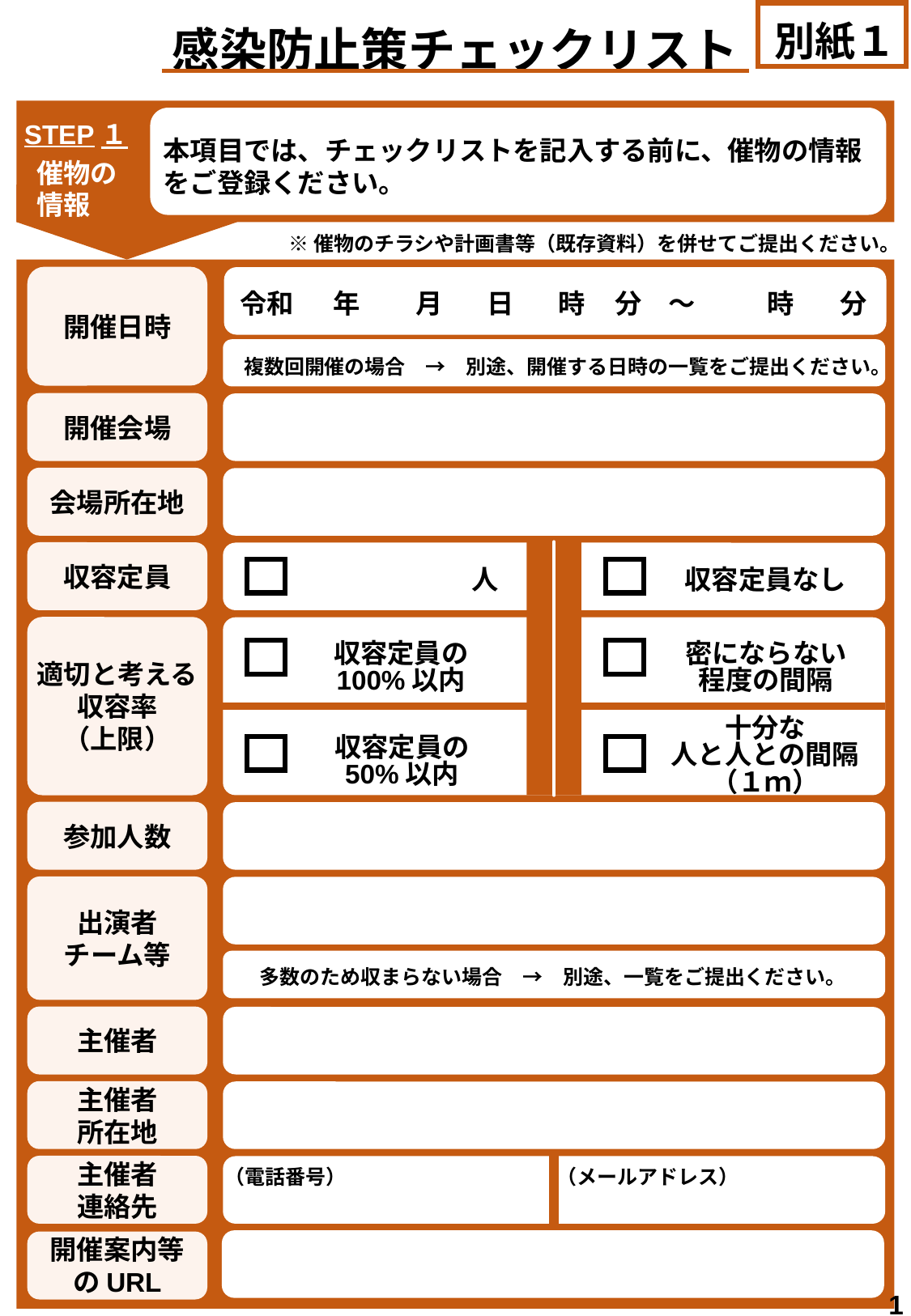

別紙１
感染防止策チェックリスト

STEP１

 催物の
 情報

本項目では、チェックリストを記入する前に、催物の情報をご登録ください。
※催物のチラシや計画書等（既存資料）を併せてご提出ください。

開催日時

令和
年
月
日
時
分　～
時
分

複数回開催の場合　→　別途、開催する日時の一覧をご提出ください。
開催会場

会場所在地

収容定員

人
収容定員なし
適切と考える
収容率
（上限）

収容定員の
100%以内
密にならない程度の間隔

十分な
人と人との間隔
（１ｍ）
収容定員の
50%以内

参加人数

出演者
チーム等

多数のため収まらない場合　→　別途、一覧をご提出ください。
主催者

主催者
所在地

主催者
連絡先

（電話番号）
（メールアドレス）

開催案内等のURL
1